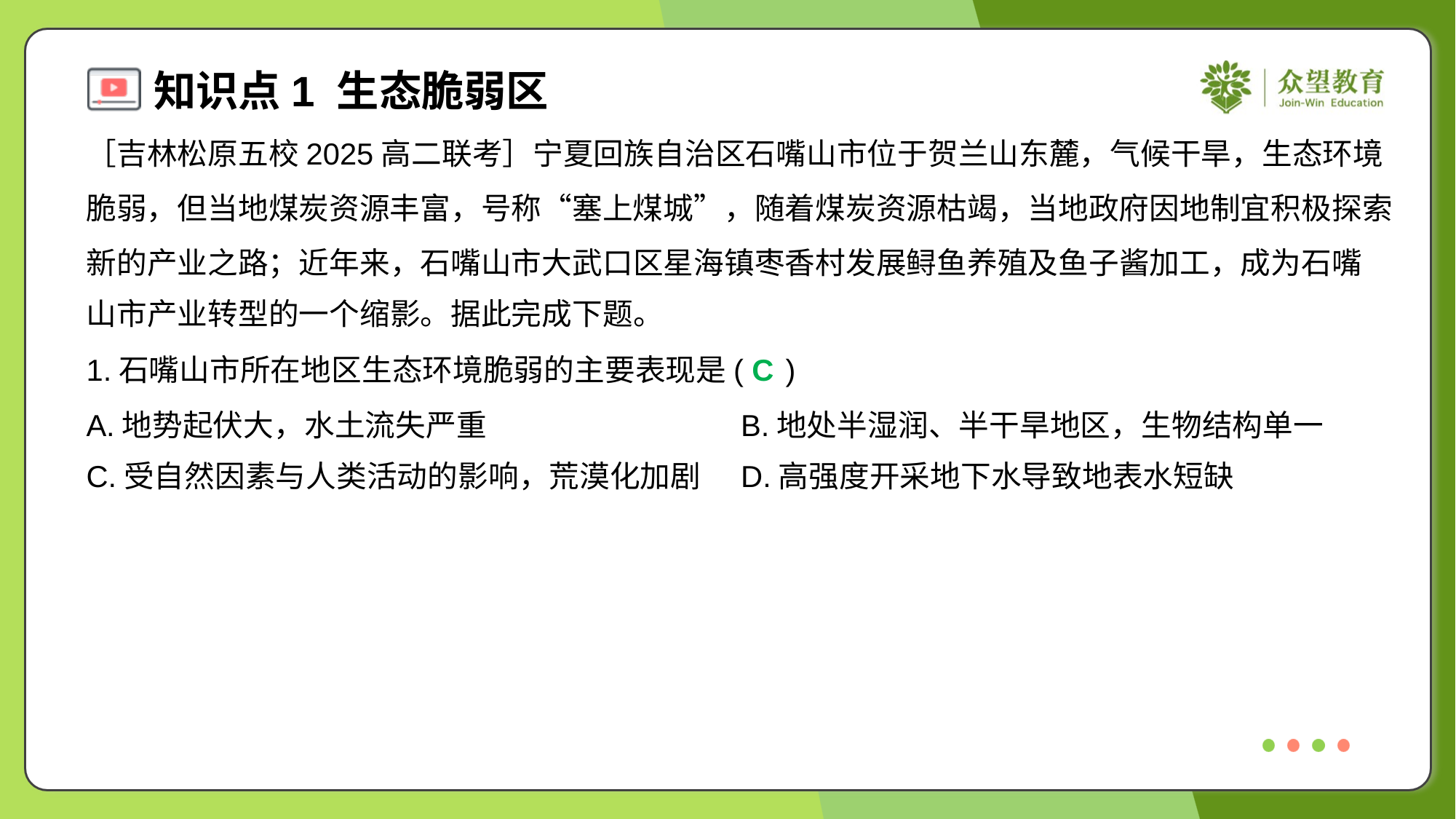

［吉林松原五校2025高二联考］宁夏回族自治区石嘴山市位于贺兰山东麓，气候干旱，生态环境
脆弱，但当地煤炭资源丰富，号称“塞上煤城”，随着煤炭资源枯竭，当地政府因地制宜积极探索
新的产业之路；近年来，石嘴山市大武口区星海镇枣香村发展鲟鱼养殖及鱼子酱加工，成为石嘴
山市产业转型的一个缩影。据此完成下题。
1.石嘴山市所在地区生态环境脆弱的主要表现是(     )
C
A.地势起伏大，水土流失严重	B.地处半湿润、半干旱地区，生物结构单一
C.受自然因素与人类活动的影响，荒漠化加剧	D.高强度开采地下水导致地表水短缺